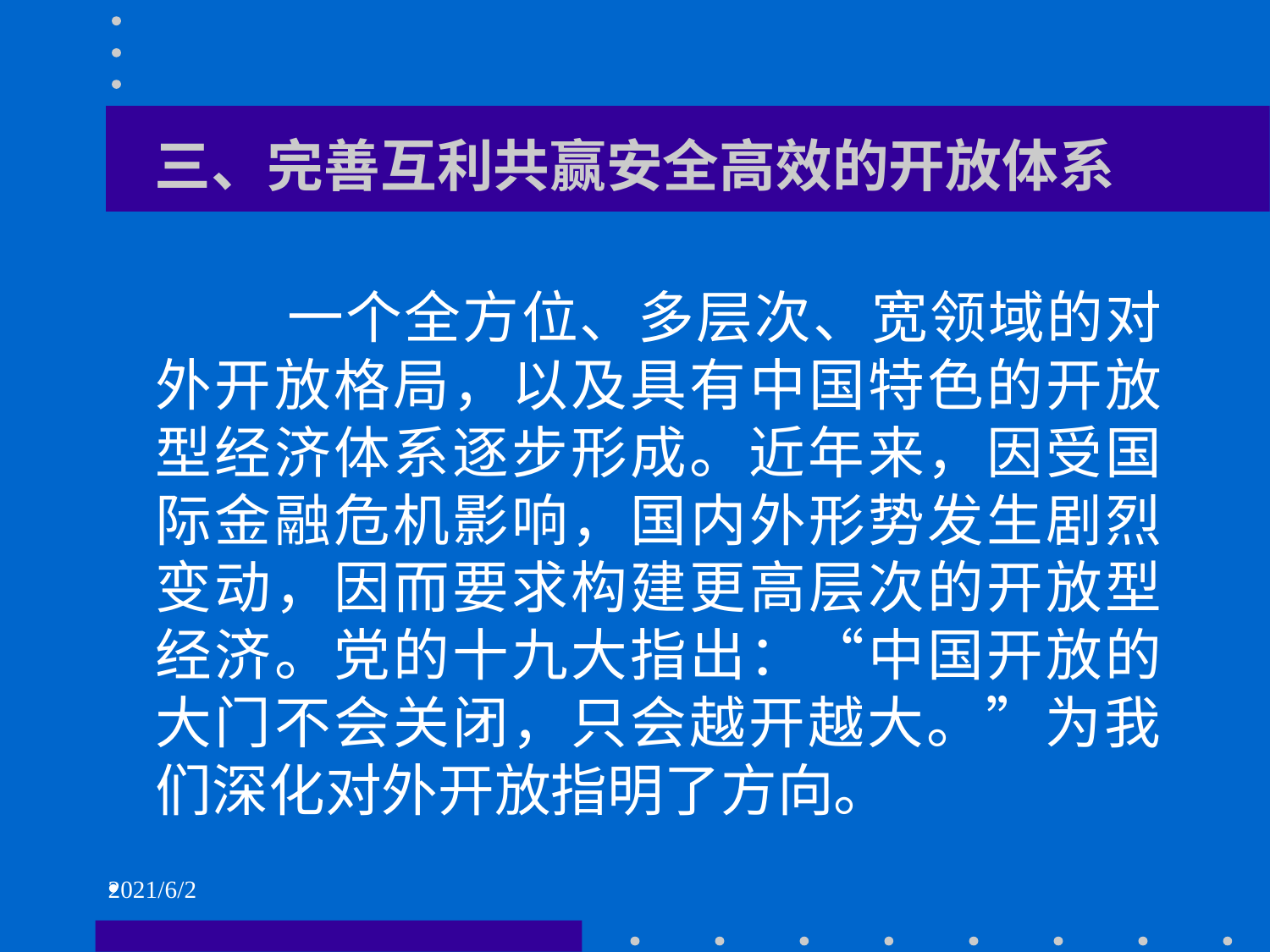

# 三、完善互利共赢安全高效的开放体系
        一个全方位、多层次、宽领域的对外开放格局，以及具有中国特色的开放型经济体系逐步形成。近年来，因受国际金融危机影响，国内外形势发生剧烈变动，因而要求构建更高层次的开放型经济。党的十九大指出：“中国开放的大门不会关闭，只会越开越大。”为我们深化对外开放指明了方向。

2021/6/2